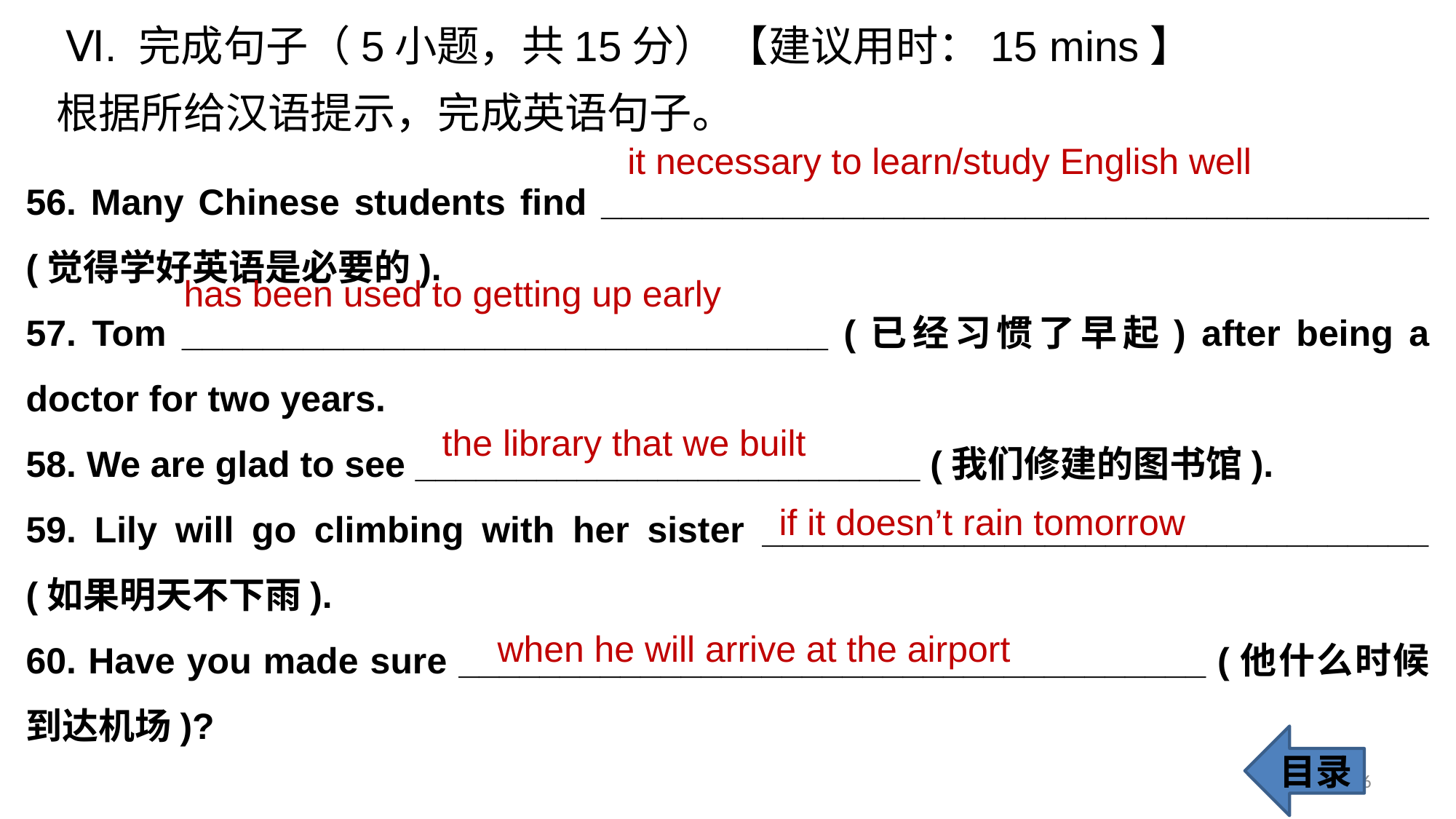

Ⅵ. 完成句子（5小题，共15分） 【建议用时：15 mins】
根据所给汉语提示，完成英语句子。
 it necessary to learn/study English well
56. Many Chinese students find _________________________________________ (觉得学好英语是必要的).
57. Tom ________________________________ (已经习惯了早起) after being a doctor for two years.
58. We are glad to see _________________________ (我们修建的图书馆).
59. Lily will go climbing with her sister _________________________________ (如果明天不下雨).
60. Have you made sure _____________________________________ (他什么时候到达机场)?
   has been used to getting up early
the library that we built
    if it doesn’t rain tomorrow
when he will arrive at the airport
目录
56